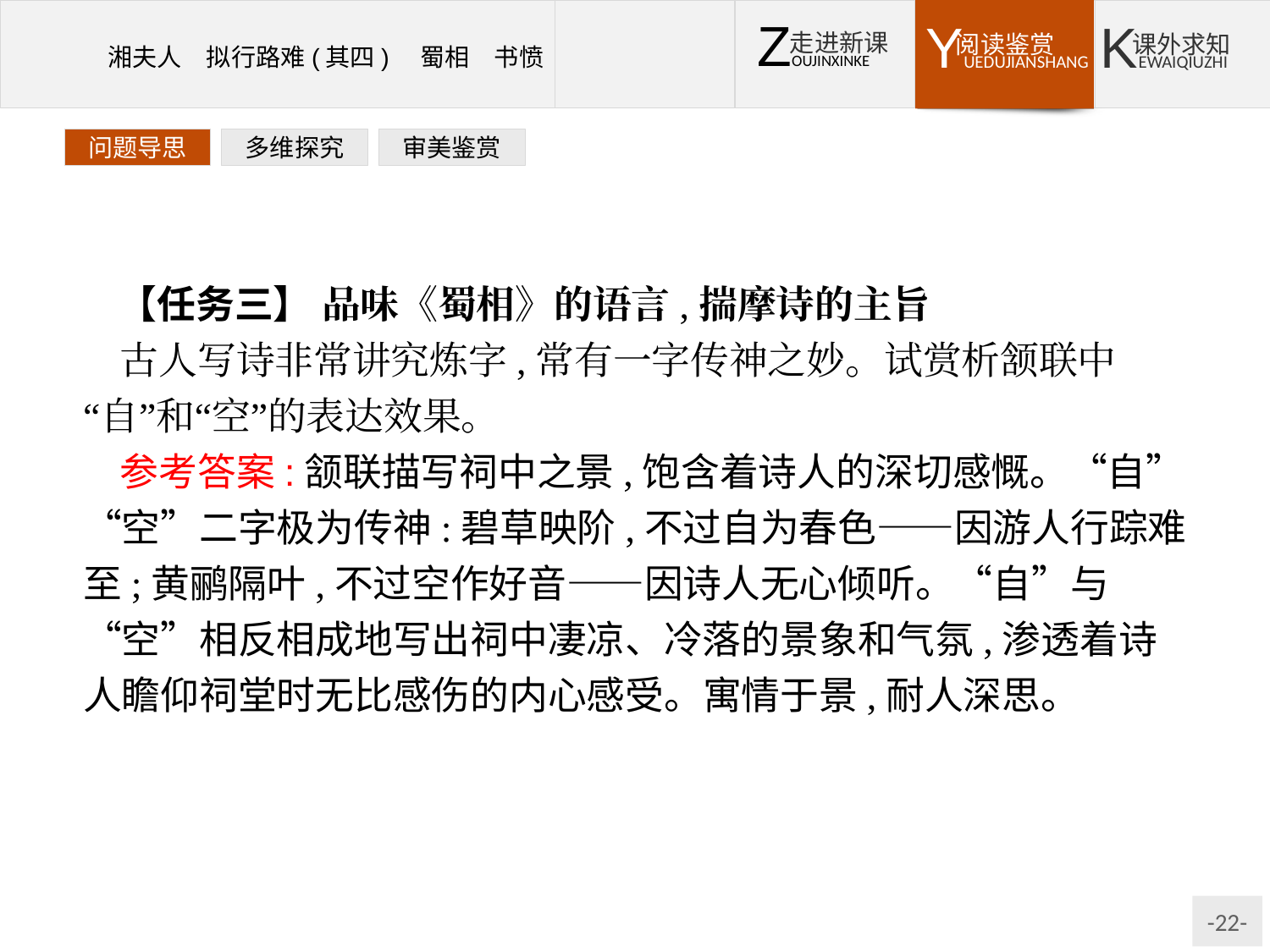

问题导思
多维探究
审美鉴赏
【任务三】 品味《蜀相》的语言,揣摩诗的主旨
古人写诗非常讲究炼字,常有一字传神之妙。试赏析颔联中“自”和“空”的表达效果。
参考答案:颔联描写祠中之景,饱含着诗人的深切感慨。“自”“空”二字极为传神:碧草映阶,不过自为春色——因游人行踪难至;黄鹂隔叶,不过空作好音——因诗人无心倾听。“自”与“空”相反相成地写出祠中凄凉、冷落的景象和气氛,渗透着诗人瞻仰祠堂时无比感伤的内心感受。寓情于景,耐人深思。